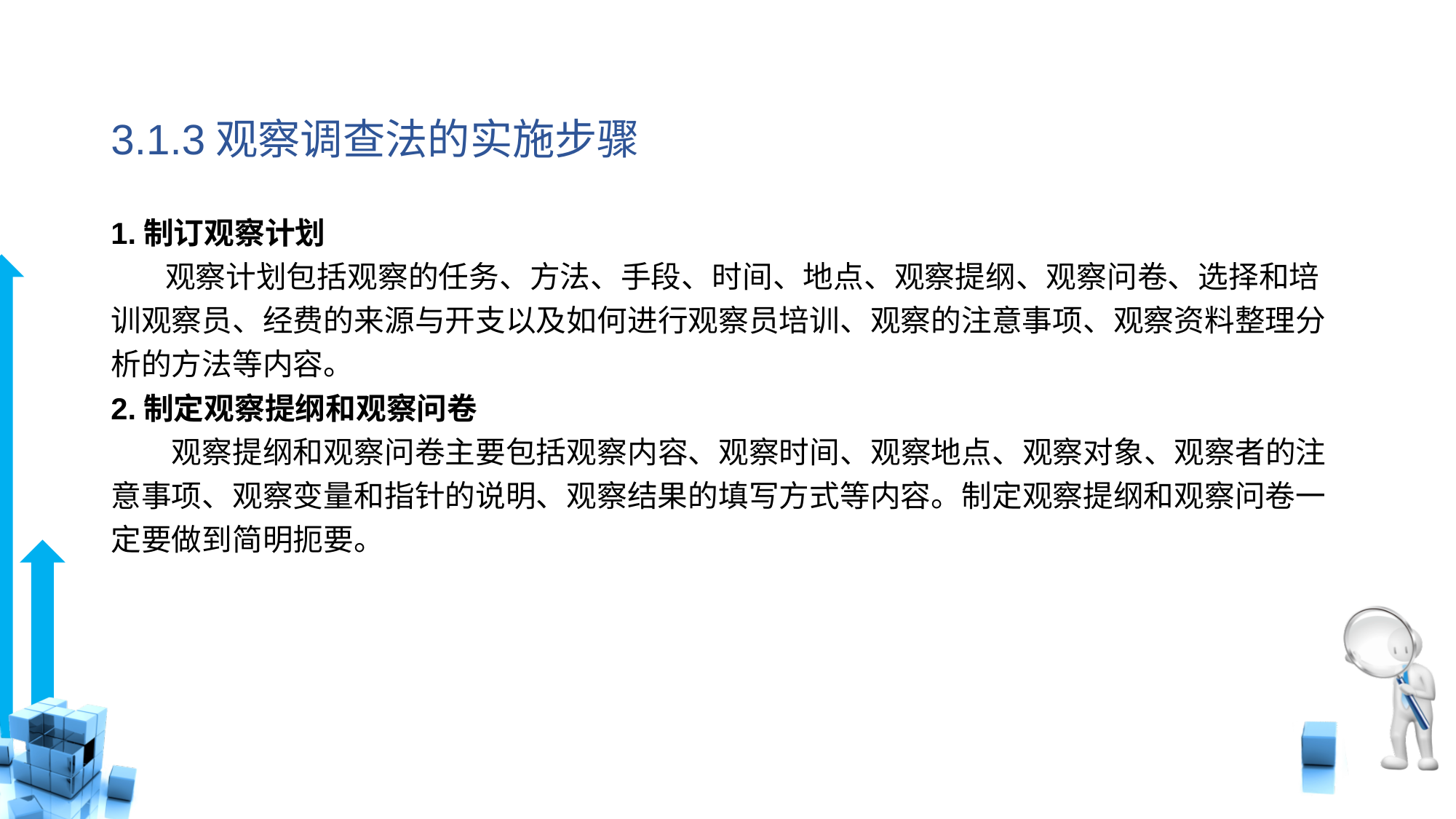

# 3.1.3观察调查法的实施步骤
1.制订观察计划
       观察计划包括观察的任务、方法、手段、时间、地点、观察提纲、观察问卷、选择和培训观察员、经费的来源与开支以及如何进行观察员培训、观察的注意事项、观察资料整理分析的方法等内容。
2.制定观察提纲和观察问卷
　　观察提纲和观察问卷主要包括观察内容、观察时间、观察地点、观察对象、观察者的注意事项、观察变量和指针的说明、观察结果的填写方式等内容。制定观察提纲和观察问卷一定要做到简明扼要。